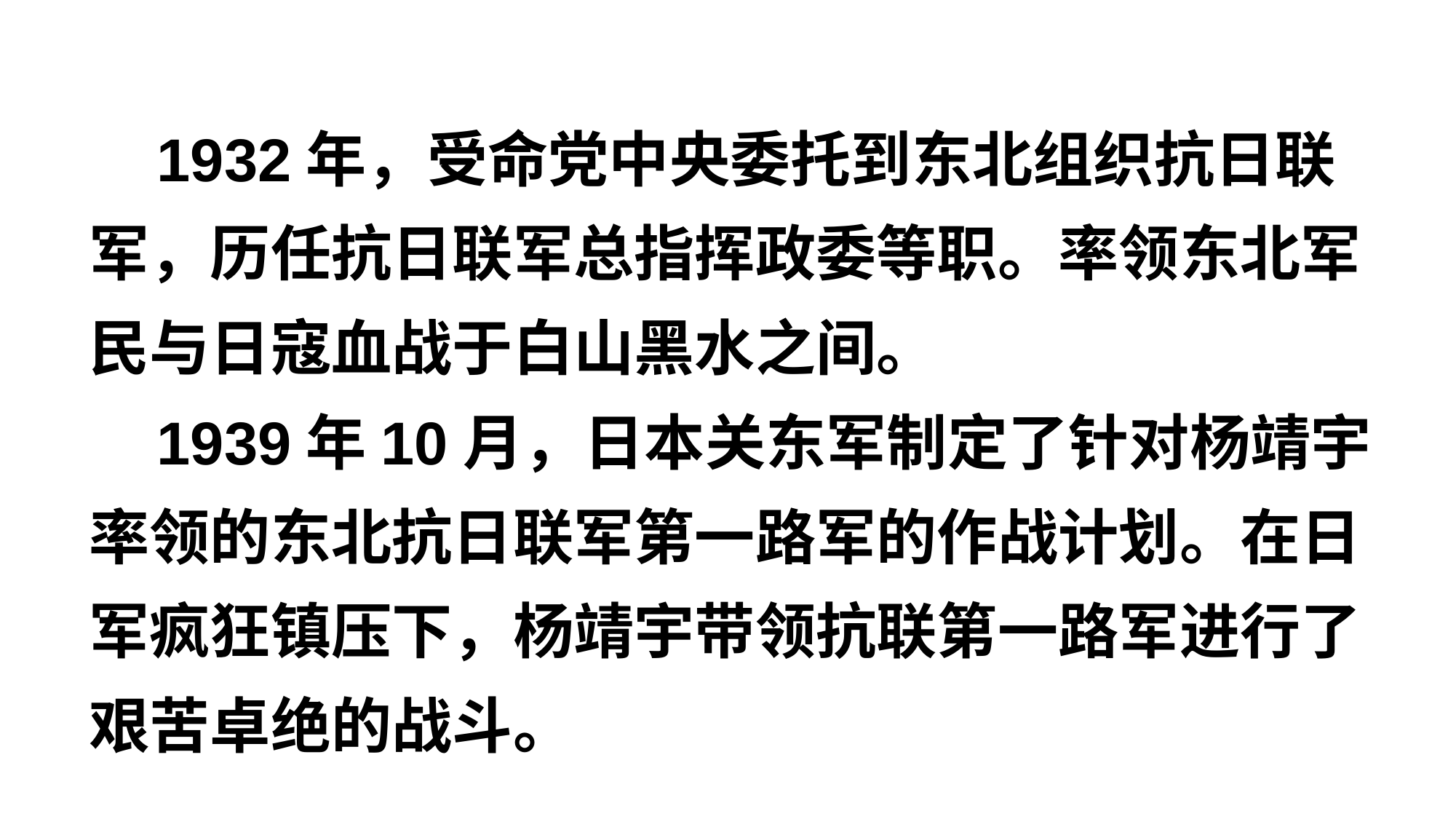

1932年，受命党中央委托到东北组织抗日联军，历任抗日联军总指挥政委等职。率领东北军民与日寇血战于白山黑水之间。
    1939年10月，日本关东军制定了针对杨靖宇率领的东北抗日联军第一路军的作战计划。在日军疯狂镇压下，杨靖宇带领抗联第一路军进行了艰苦卓绝的战斗。
表现爱国主题的诗句